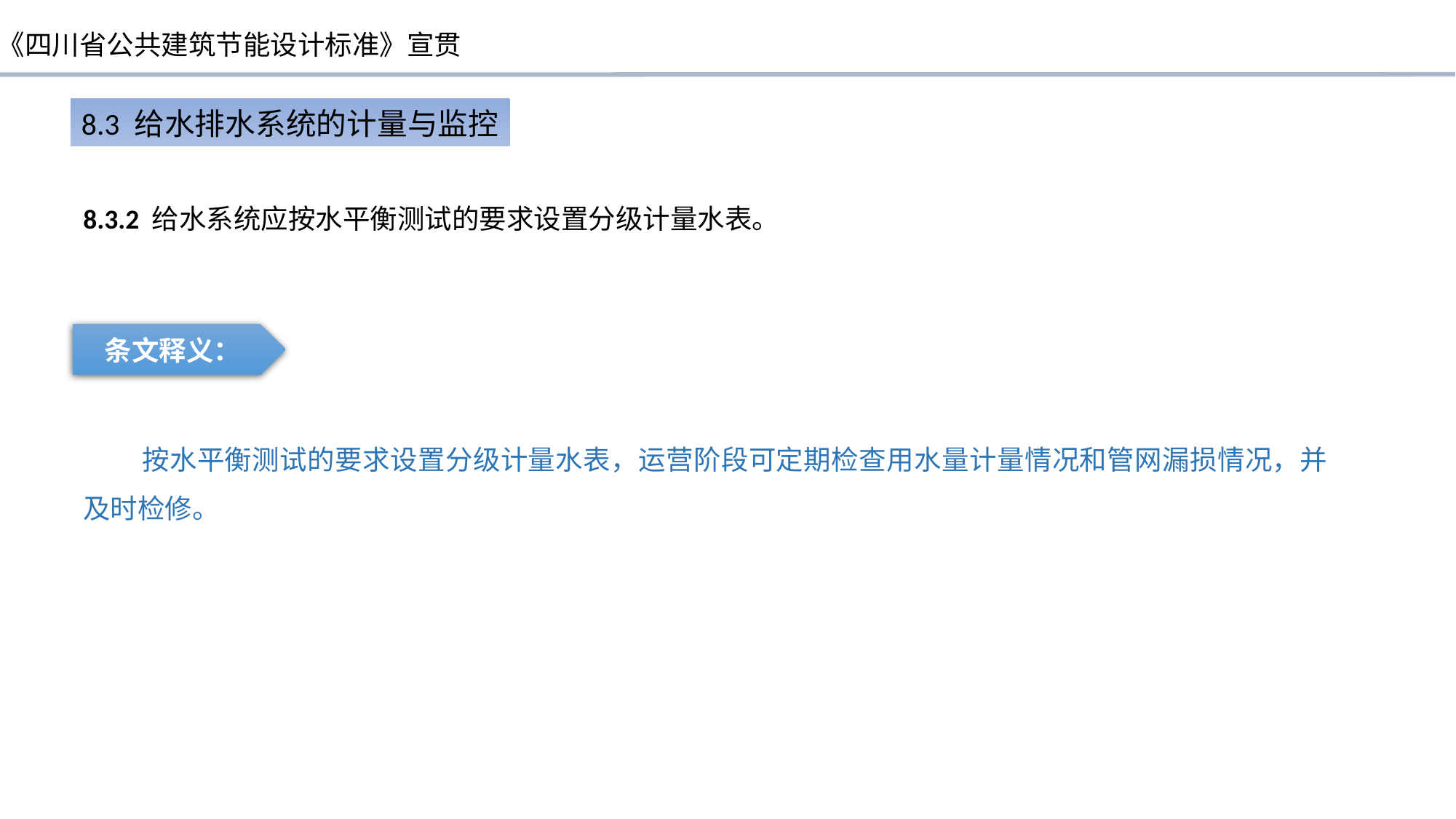

8.3 给水排水系统的计量与监控
8.3.2 给水系统应按水平衡测试的要求设置分级计量水表。
条文释义：
        按水平衡测试的要求设置分级计量水表，运营阶段可定期检查用水量计量情况和管网漏损情况，并及时检修。